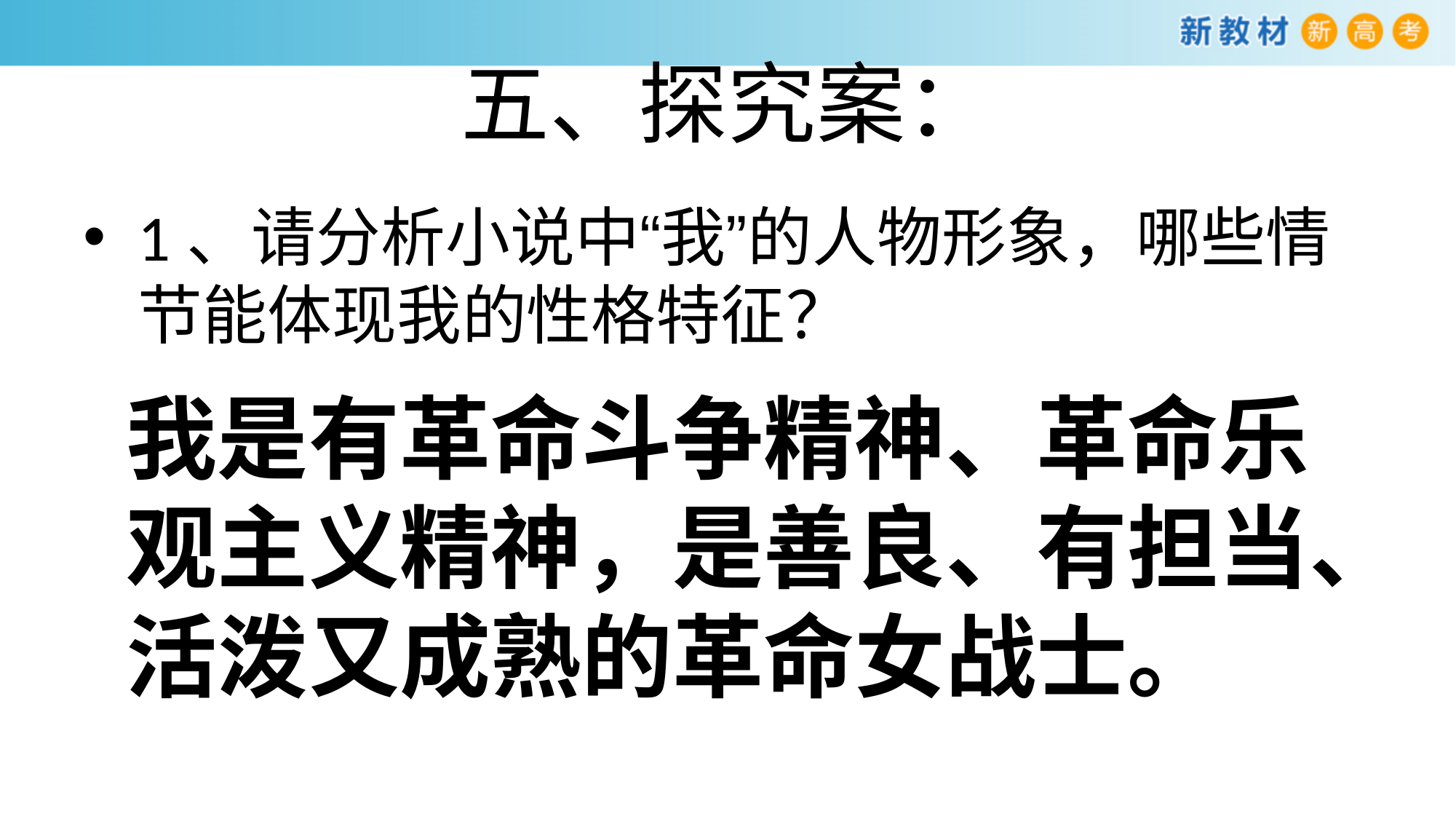

# 五、探究案：
1、请分析小说中“我”的人物形象，哪些情节能体现我的性格特征？
我是有革命斗争精神、革命乐观主义精神，是善良、有担当、活泼又成熟的革命女战士。